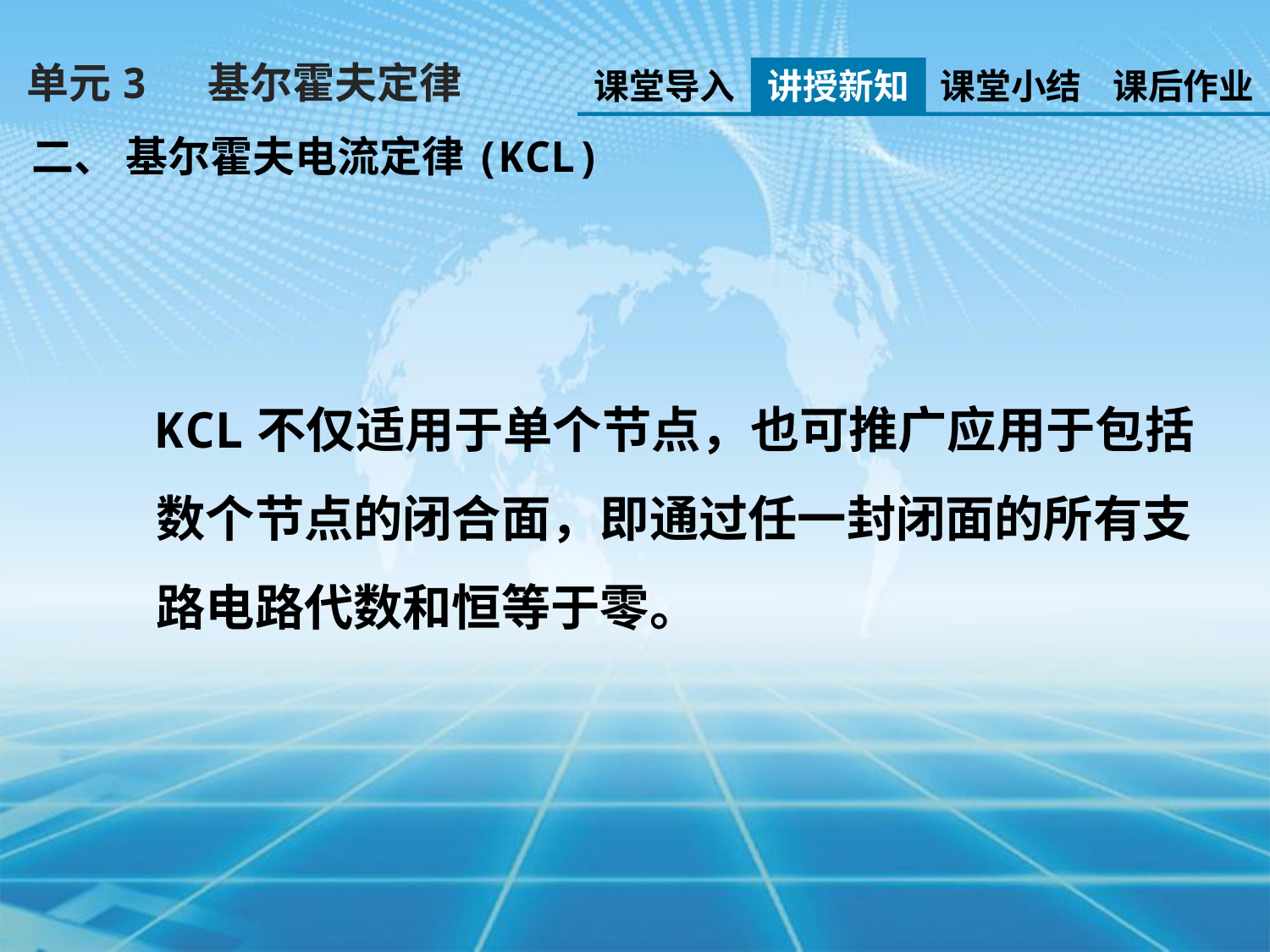

单元3  基尔霍夫定律
课堂导入
讲授新知
课堂小结
课后作业
二、 基尔霍夫电流定律(KCL)

KCL不仅适用于单个节点，也可推广应用于包括
数个节点的闭合面，即通过任一封闭面的所有支
路电路代数和恒等于零。